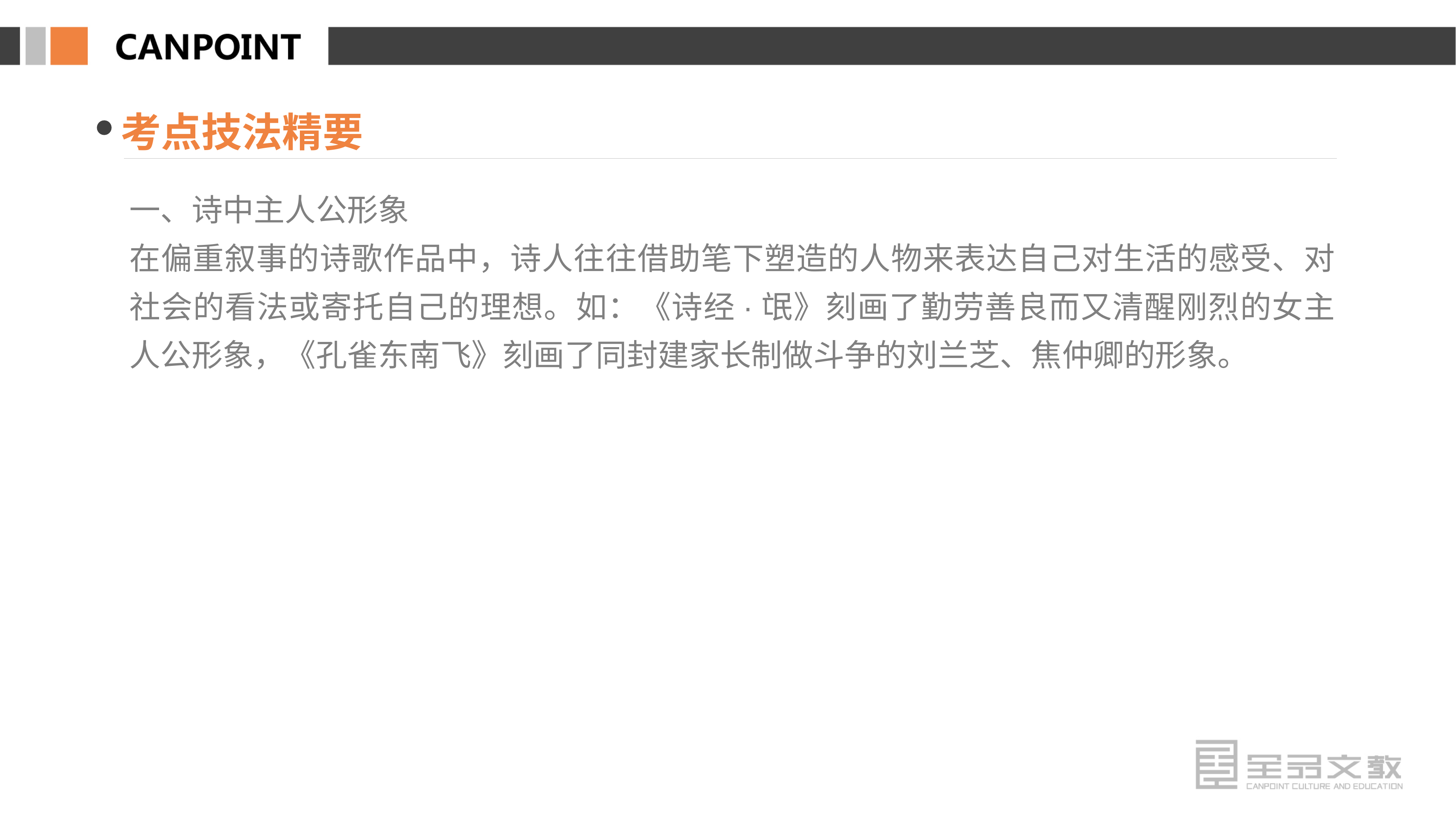

考点技法精要

一、诗中主人公形象
在偏重叙事的诗歌作品中，诗人往往借助笔下塑造的人物来表达自己对生活的感受、对社会的看法或寄托自己的理想。如：《诗经·氓》刻画了勤劳善良而又清醒刚烈的女主人公形象，《孔雀东南飞》刻画了同封建家长制做斗争的刘兰芝、焦仲卿的形象。